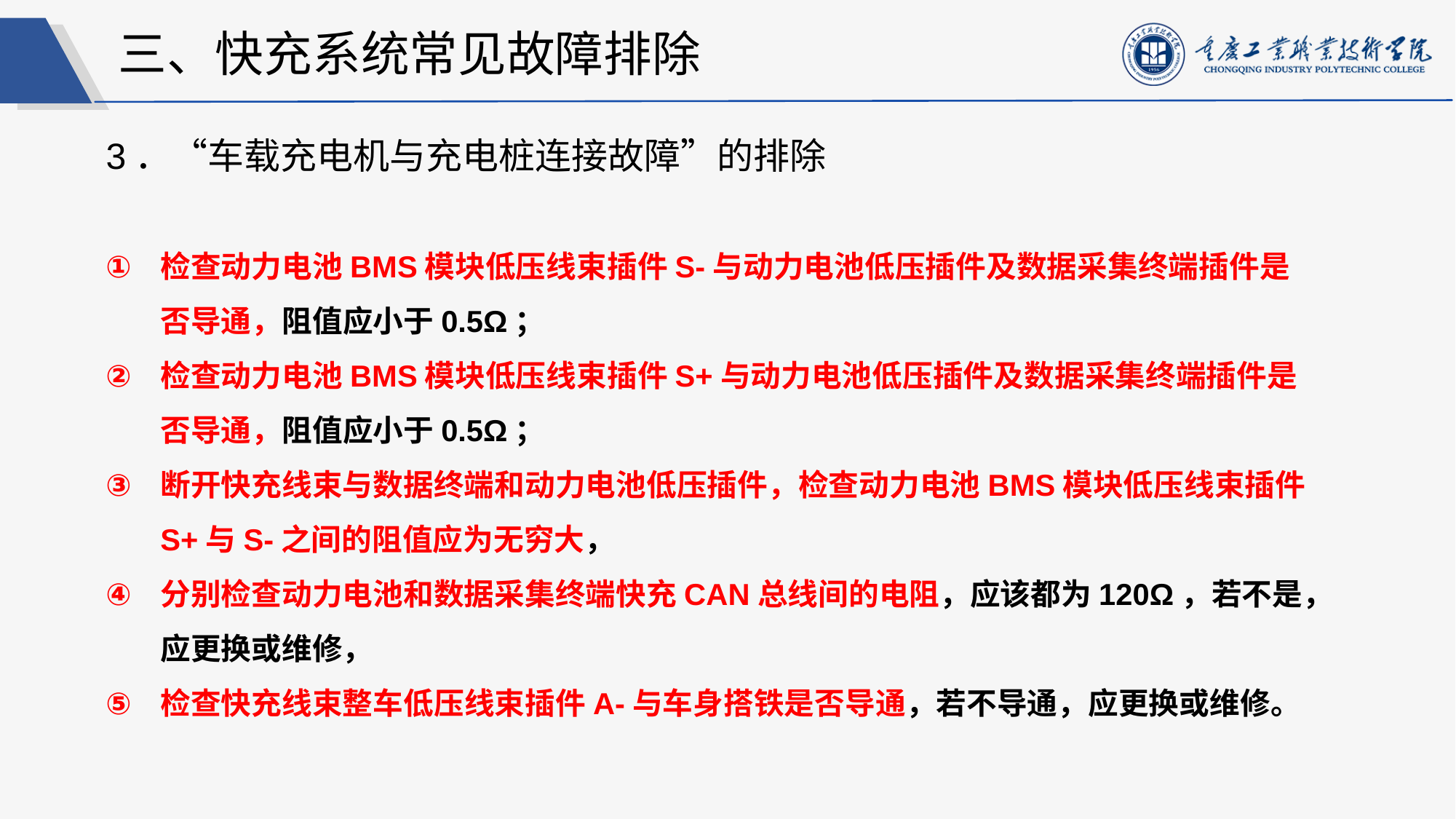

三、快充系统常见故障排除
3．“车载充电机与充电桩连接故障”的排除
检查动力电池BMS模块低压线束插件S-与动力电池低压插件及数据采集终端插件是否导通，阻值应小于0.5Ω；
检查动力电池BMS模块低压线束插件S+与动力电池低压插件及数据采集终端插件是否导通，阻值应小于0.5Ω；
断开快充线束与数据终端和动力电池低压插件，检查动力电池BMS模块低压线束插件S+与S-之间的阻值应为无穷大，
分别检查动力电池和数据采集终端快充CAN总线间的电阻，应该都为120Ω，若不是，应更换或维修，
检查快充线束整车低压线束插件A-与车身搭铁是否导通，若不导通，应更换或维修。